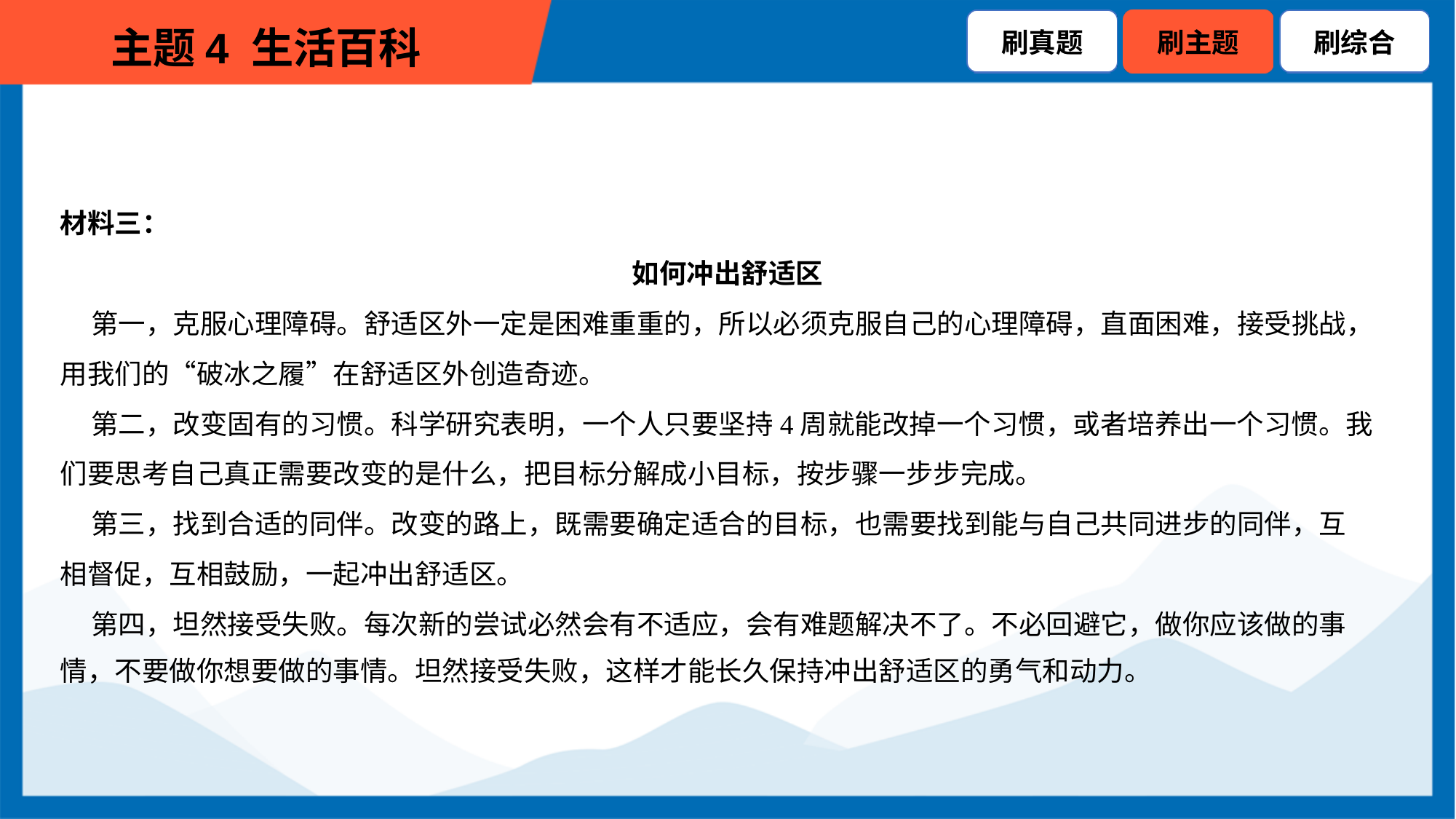

材料三：
如何冲出舒适区
    第一，克服心理障碍。舒适区外一定是困难重重的，所以必须克服自己的心理障碍，直面困难，接受挑战，
用我们的“破冰之履”在舒适区外创造奇迹。
    第二，改变固有的习惯。科学研究表明，一个人只要坚持4周就能改掉一个习惯，或者培养出一个习惯。我
们要思考自己真正需要改变的是什么，把目标分解成小目标，按步骤一步步完成。
    第三，找到合适的同伴。改变的路上，既需要确定适合的目标，也需要找到能与自己共同进步的同伴，互
相督促，互相鼓励，一起冲出舒适区。
    第四，坦然接受失败。每次新的尝试必然会有不适应，会有难题解决不了。不必回避它，做你应该做的事
情，不要做你想要做的事情。坦然接受失败，这样才能长久保持冲出舒适区的勇气和动力。